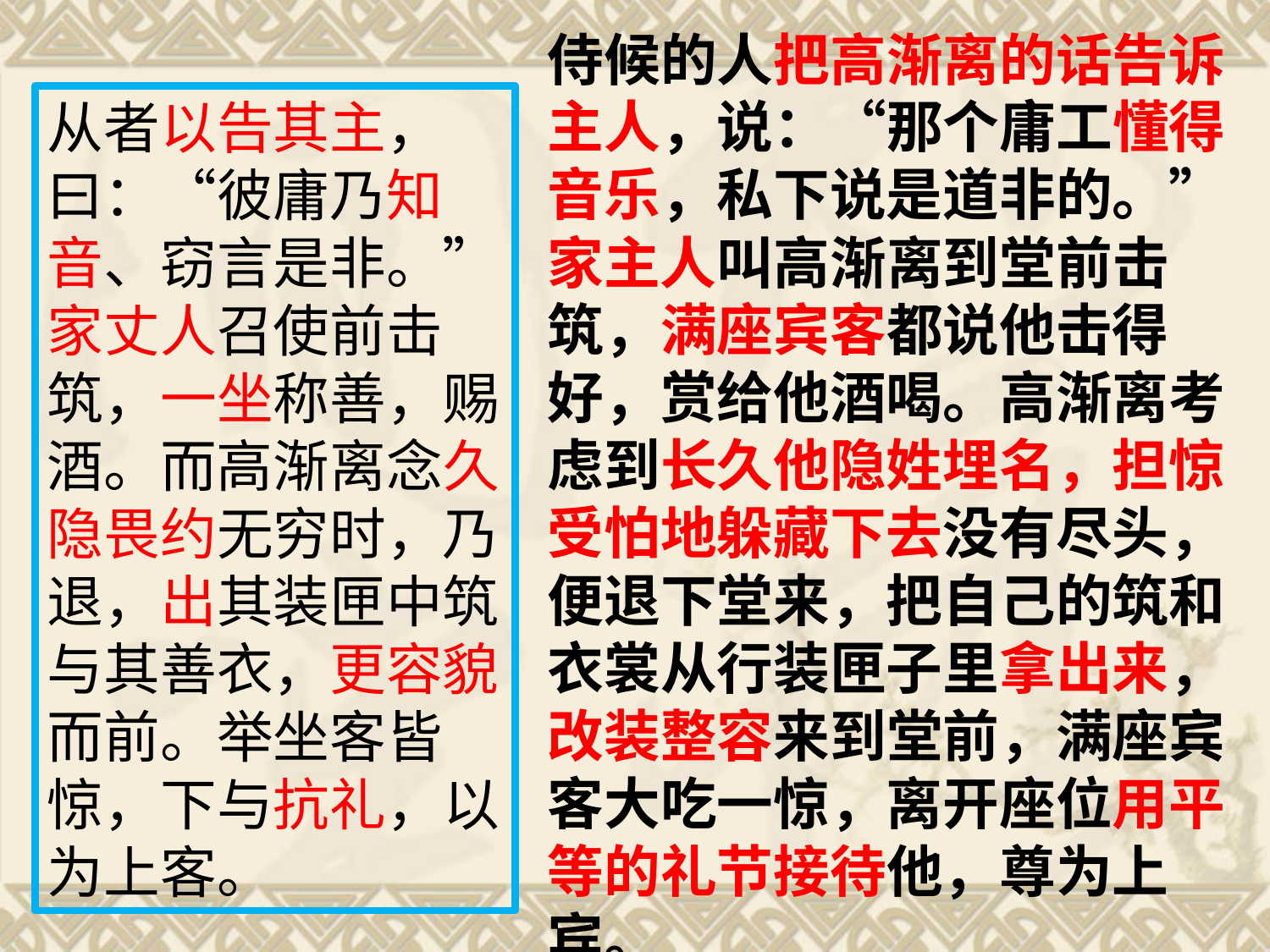

侍候的人把高渐离的话告诉主人，说：“那个庸工懂得音乐，私下说是道非的。”家主人叫高渐离到堂前击筑，满座宾客都说他击得好，赏给他酒喝。高渐离考虑到长久他隐姓埋名，担惊受怕地躲藏下去没有尽头，便退下堂来，把自己的筑和衣裳从行装匣子里拿出来，改装整容来到堂前，满座宾客大吃一惊，离开座位用平等的礼节接待他，尊为上宾。
从者以告其主，曰：“彼庸乃知音、窃言是非。”家丈人召使前击筑，一坐称善，赐酒。而高渐离念久隐畏约无穷时，乃退，出其装匣中筑与其善衣，更容貌而前。举坐客皆惊，下与抗礼，以为上客。